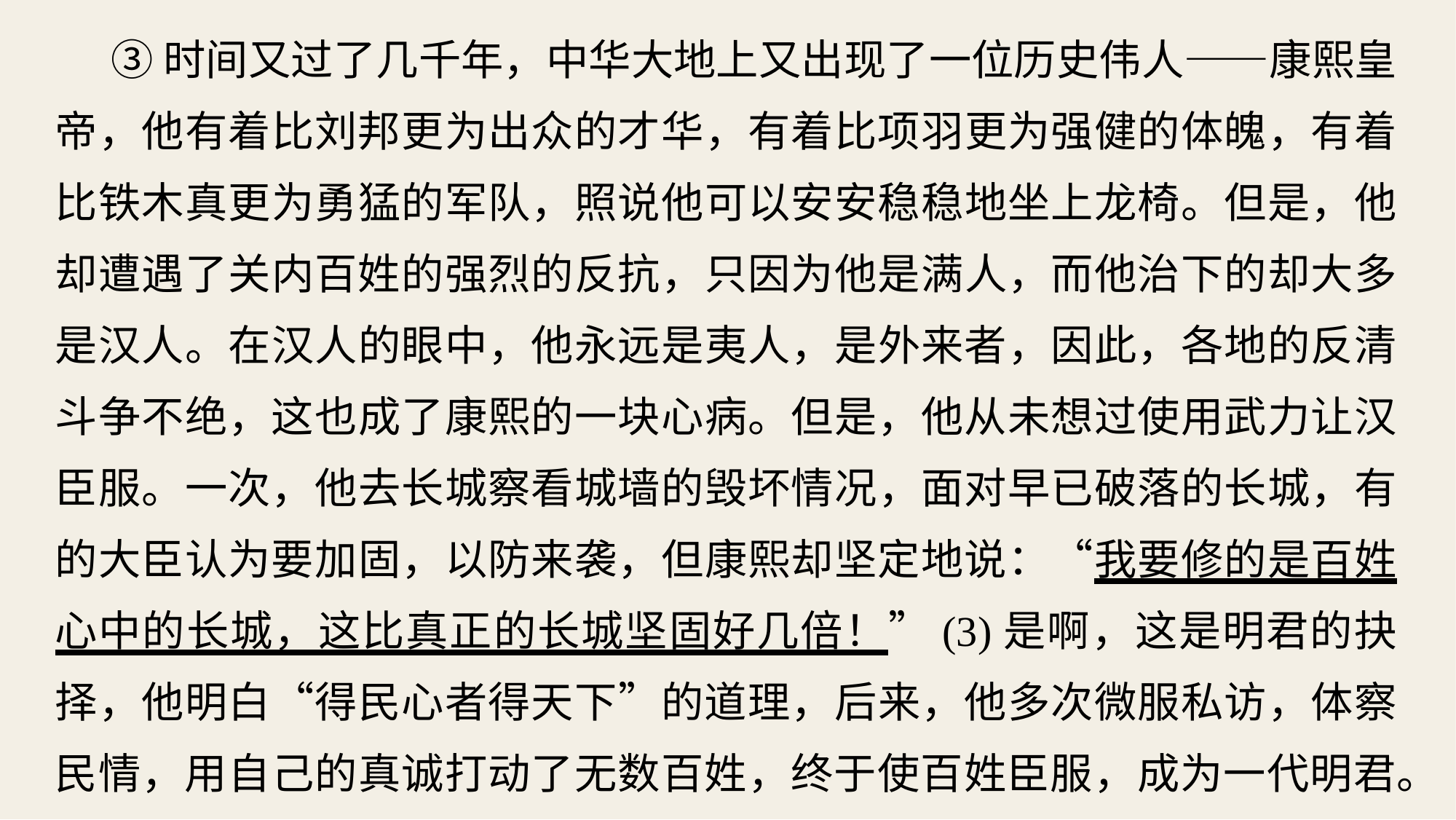

③时间又过了几千年，中华大地上又出现了一位历史伟人——康熙皇帝，他有着比刘邦更为出众的才华，有着比项羽更为强健的体魄，有着比铁木真更为勇猛的军队，照说他可以安安稳稳地坐上龙椅。但是，他却遭遇了关内百姓的强烈的反抗，只因为他是满人，而他治下的却大多是汉人。在汉人的眼中，他永远是夷人，是外来者，因此，各地的反清斗争不绝，这也成了康熙的一块心病。但是，他从未想过使用武力让汉臣服。一次，他去长城察看城墙的毁坏情况，面对早已破落的长城，有的大臣认为要加固，以防来袭，但康熙却坚定地说：“我要修的是百姓心中的长城，这比真正的长城坚固好几倍！”(3)是啊，这是明君的抉择，他明白“得民心者得天下”的道理，后来，他多次微服私访，体察民情，用自己的真诚打动了无数百姓，终于使百姓臣服，成为一代明君。